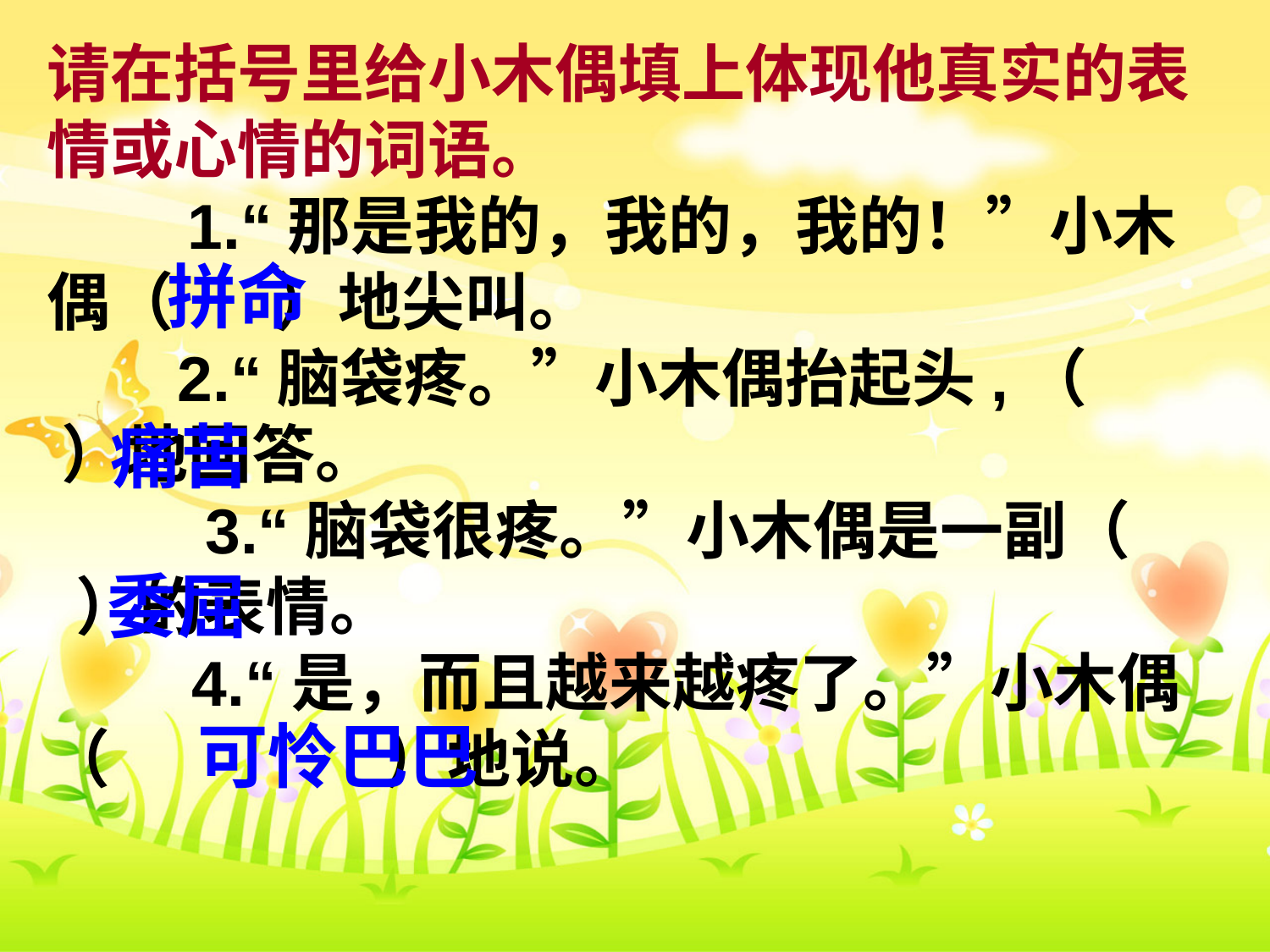

请在括号里给小木偶填上体现他真实的表情或心情的词语。
        1.“那是我的，我的，我的！”小木偶（       ）地尖叫。
        2.“脑袋疼。”小木偶抬起头,（        ）地回答。
         3.“脑袋很疼。”小木偶是一副（        ）的表情。
         4.“是，而且越来越疼了。”小木偶（                   ）地说。
拼命
痛苦
委屈
可怜巴巴